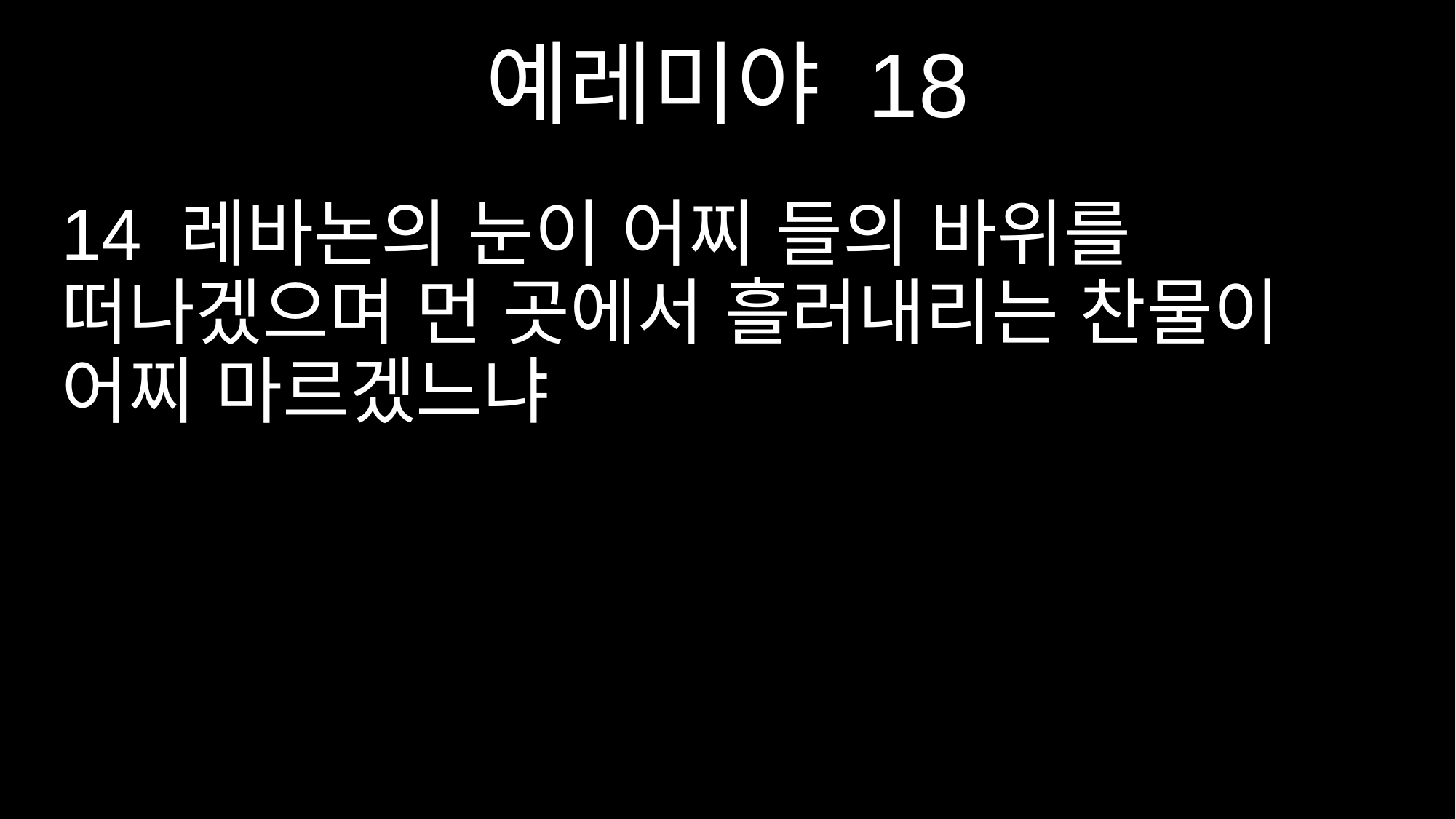

예레미야 18
14 레바논의 눈이 어찌 들의 바위를 떠나겠으며 먼 곳에서 흘러내리는 찬물이 어찌 마르겠느냐